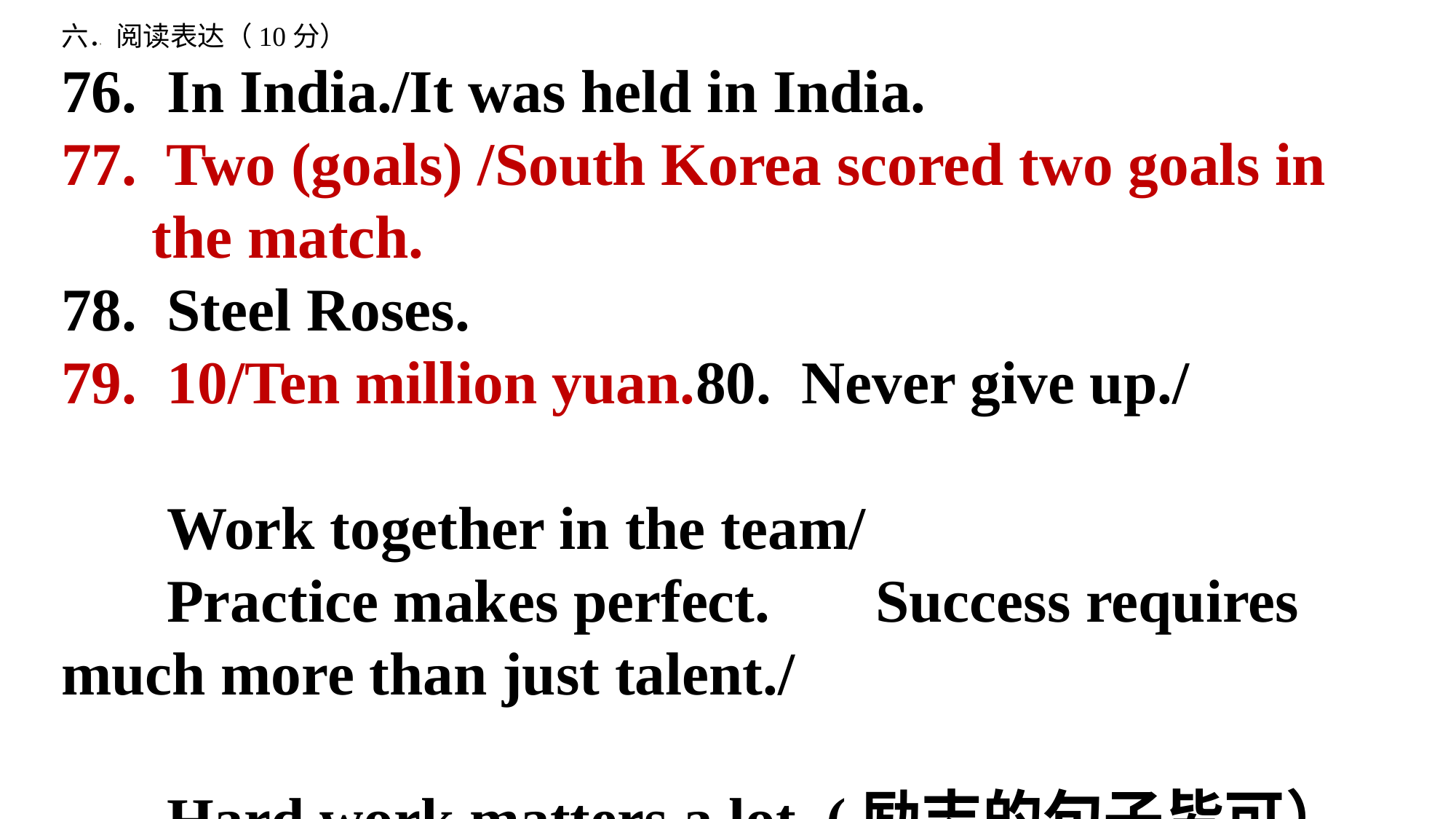

六．阅读表达（10分）
76.  In India./It was held in India.
77.  Two (goals) /South Korea scored two goals in
      the match.
78.  Steel Roses.
79.  10/Ten million yuan.80.  Never give up./

       Work together in the team/
       Practice makes perfect.       Success requires much more than just talent./

       Hard work matters a lot. (励志的句子皆可）